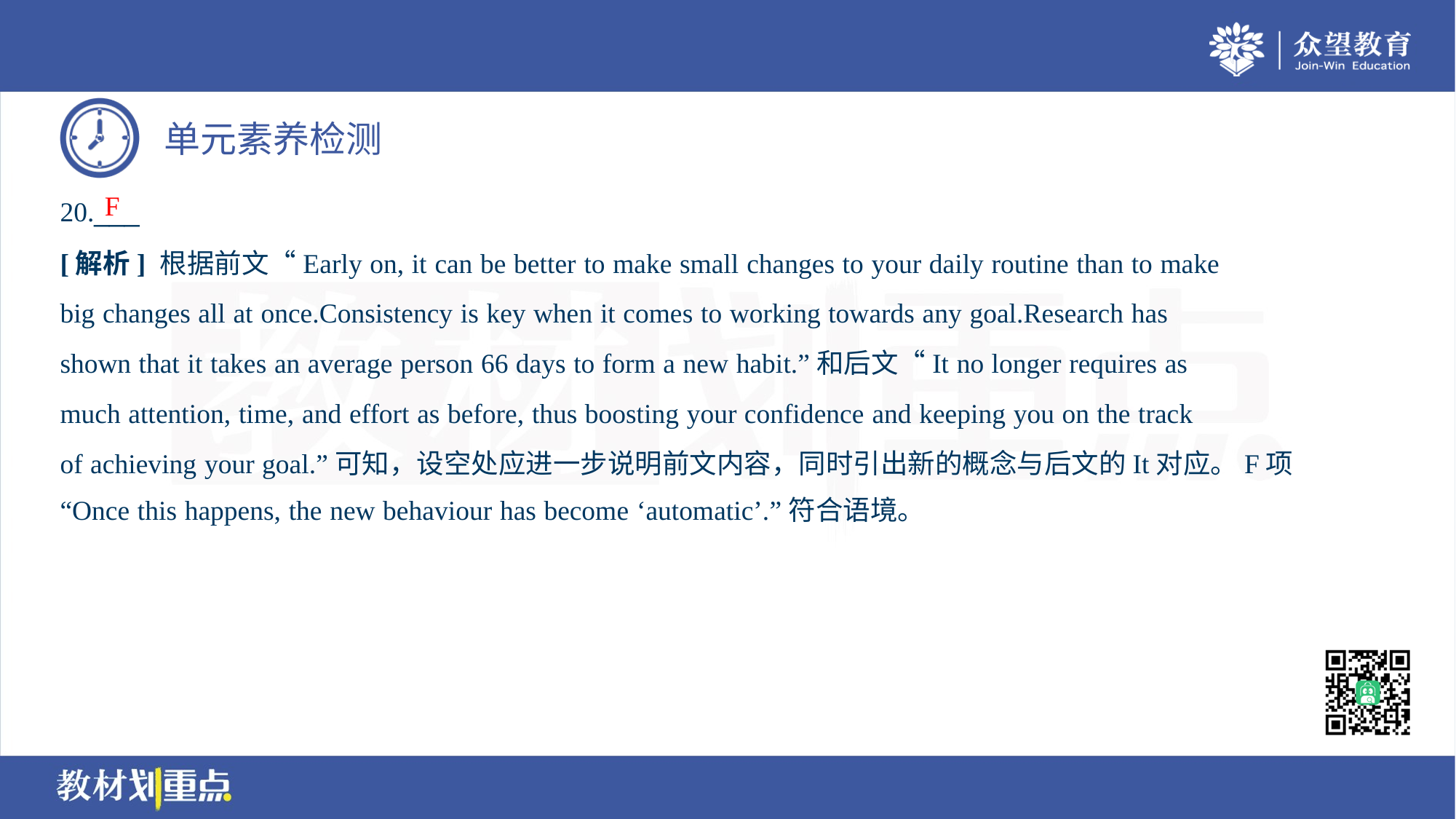

F
20.___
[解析] 根据前文“Early on, it can be better to make small changes to your daily routine than to make
big changes all at once.Consistency is key when it comes to working towards any goal.Research has
shown that it takes an average person 66 days to form a new habit.”和后文“It no longer requires as
much attention, time, and effort as before, thus boosting your confidence and keeping you on the track
of achieving your goal.”可知，设空处应进一步说明前文内容，同时引出新的概念与后文的It对应。F项
“Once this happens, the new behaviour has become ‘automatic’.”符合语境。